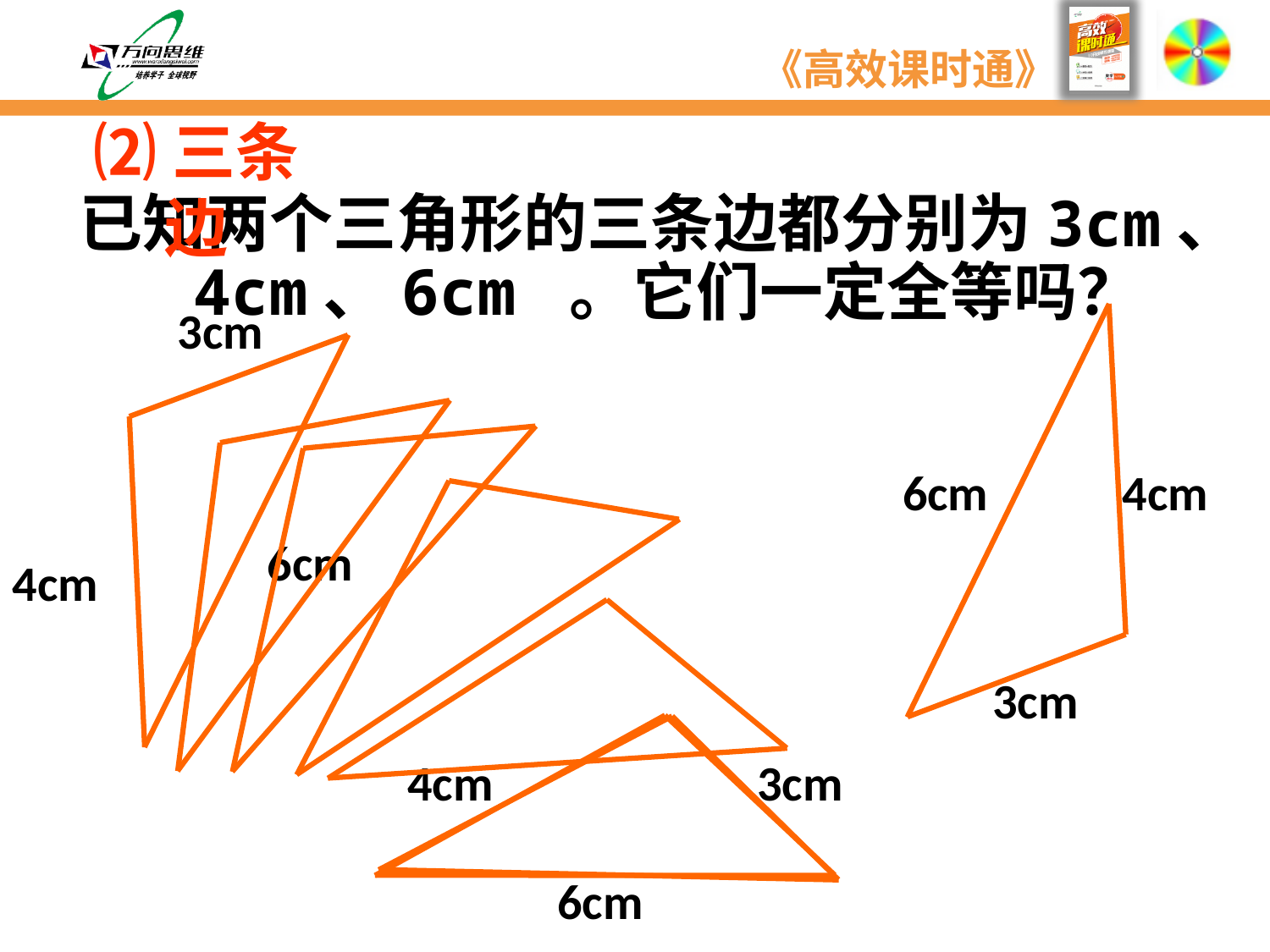

⑵三条边
已知两个三角形的三条边都分别为3cm、4cm、6cm 。它们一定全等吗？
3cm

6cm
4cm

6cm
4cm

3cm

4cm
3cm
6cm